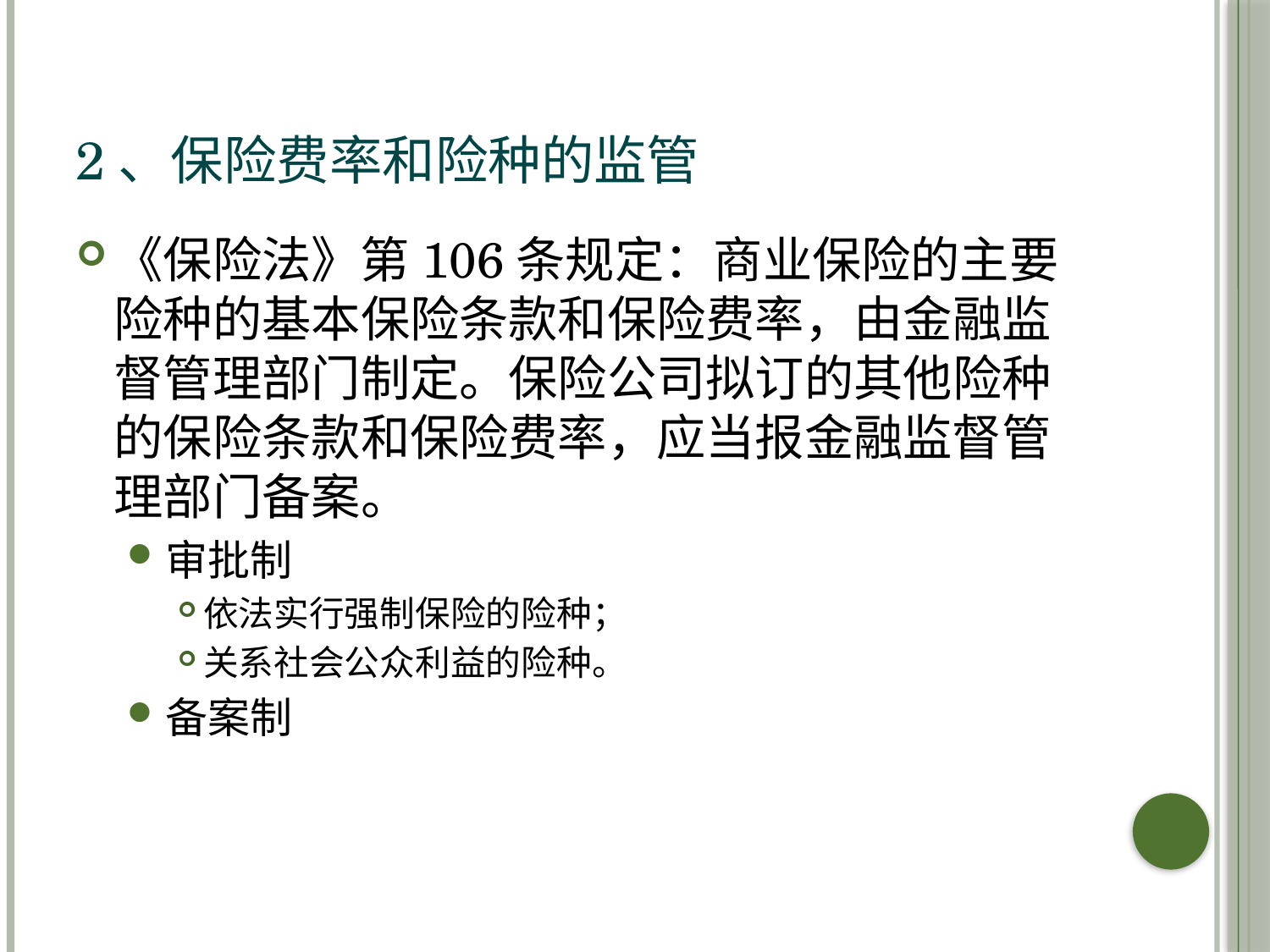

# 2、保险费率和险种的监管
《保险法》第106条规定：商业保险的主要险种的基本保险条款和保险费率，由金融监督管理部门制定。保险公司拟订的其他险种的保险条款和保险费率，应当报金融监督管理部门备案。
审批制
依法实行强制保险的险种；
关系社会公众利益的险种。
备案制